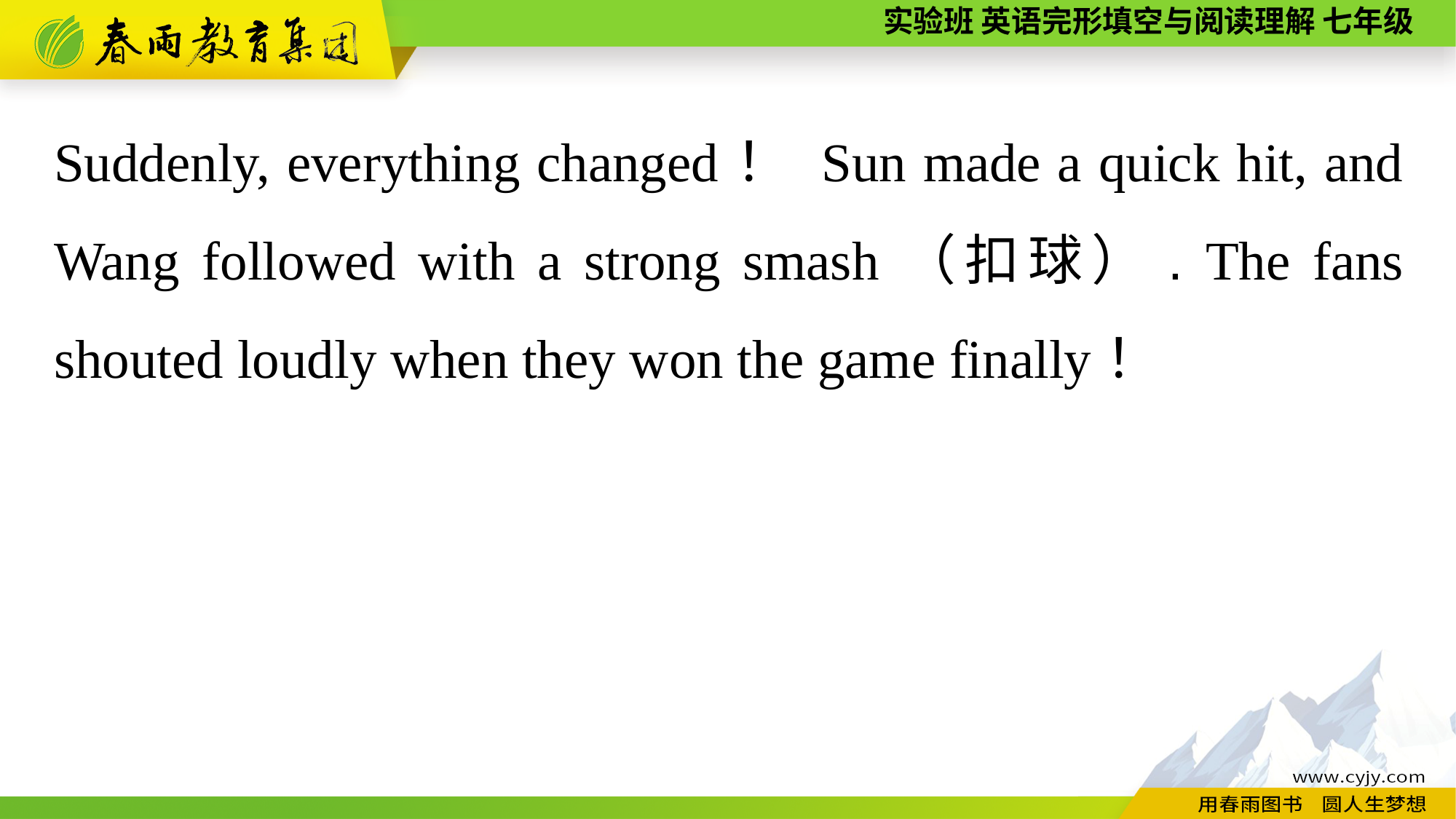

Suddenly, everything changed！ Sun made a quick hit, and Wang followed with a strong smash（扣球）. The fans shouted loudly when they won the game finally！